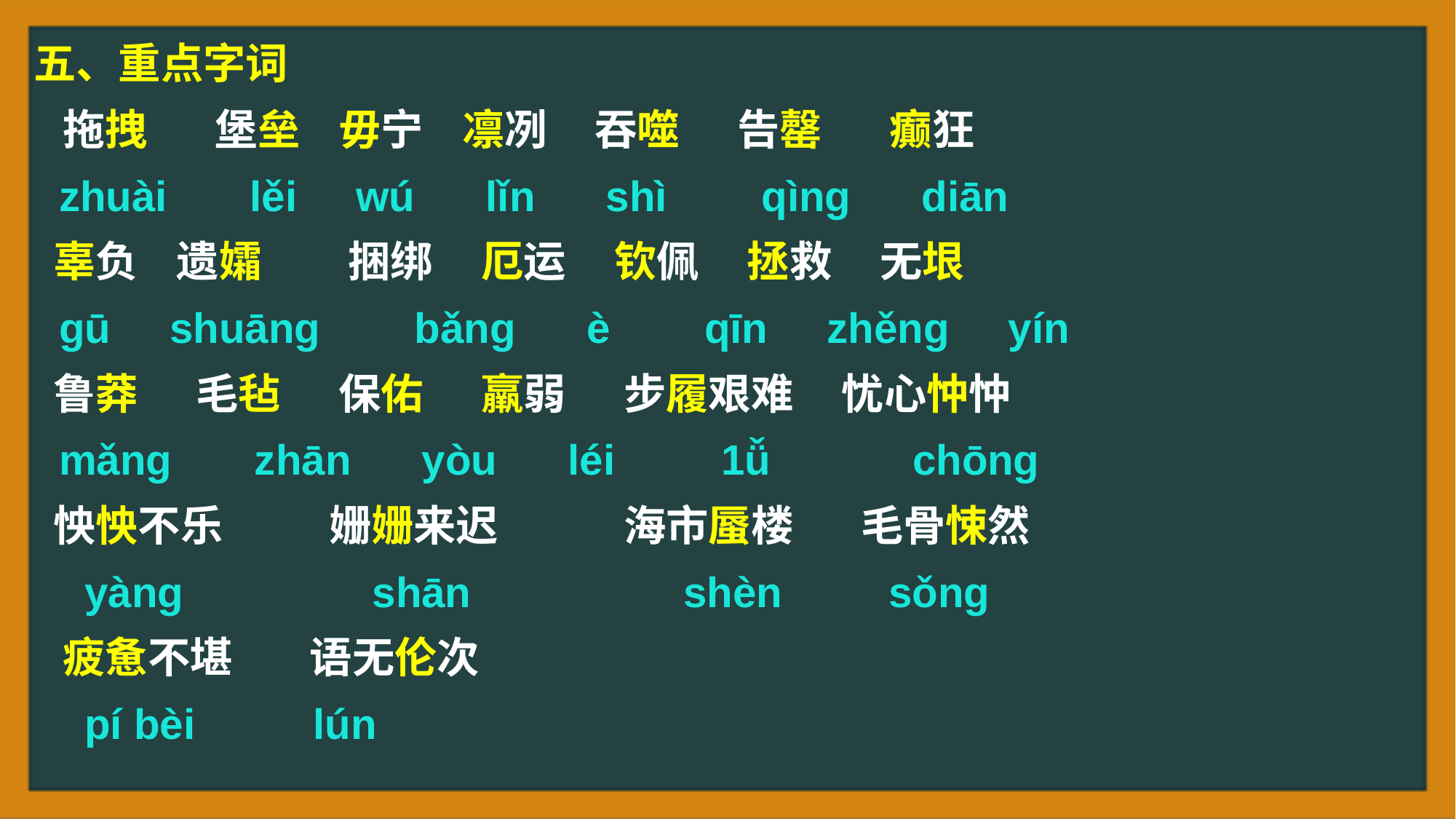

五、重点字词
  拖拽       堡垒    毋宁    凛冽     吞噬      告罄       癫狂
 zhuài       lěi     wú      lǐn      shì        qìng      diān
 辜负    遗孀         捆绑     厄运     钦佩     拯救     无垠
 gū     shuāng        bǎng      è        qīn     zhěng     yín
 鲁莽      毛毡      保佑      羸弱      步履艰难     忧心忡忡
 mǎng       zhān      yòu      léi         1ǚ            chōng
 怏怏不乐           姗姗来迟             海市蜃楼       毛骨悚然
  yàng                shān                  shèn         sǒng
  疲惫不堪        语无伦次
  pí bèi          lún